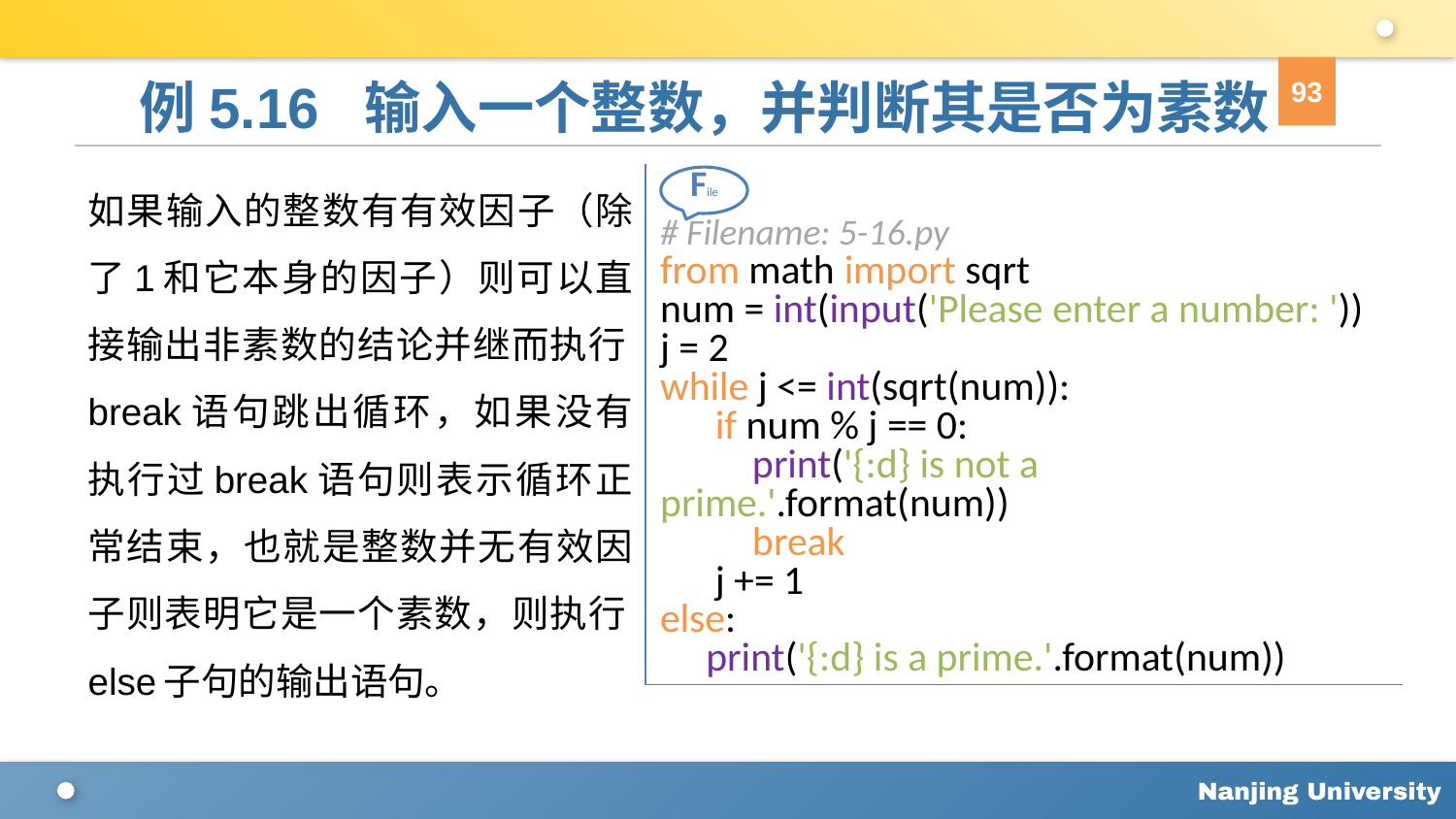

93
# 例5.16  输入一个整数，并判断其是否为素数
如果输入的整数有有效因子（除了1和它本身的因子）则可以直接输出非素数的结论并继而执行break语句跳出循环，如果没有执行过break语句则表示循环正常结束，也就是整数并无有效因子则表明它是一个素数，则执行else子句的输出语句。

# Filename: 5-16.py
from math import sqrt
num = int(input('Please enter a number: '))
j = 2
while j <= int(sqrt(num)):
      if num % j == 0:
          print('{:d} is not a prime.'.format(num))
          break
      j += 1
else:
     print('{:d} is a prime.'.format(num))
File